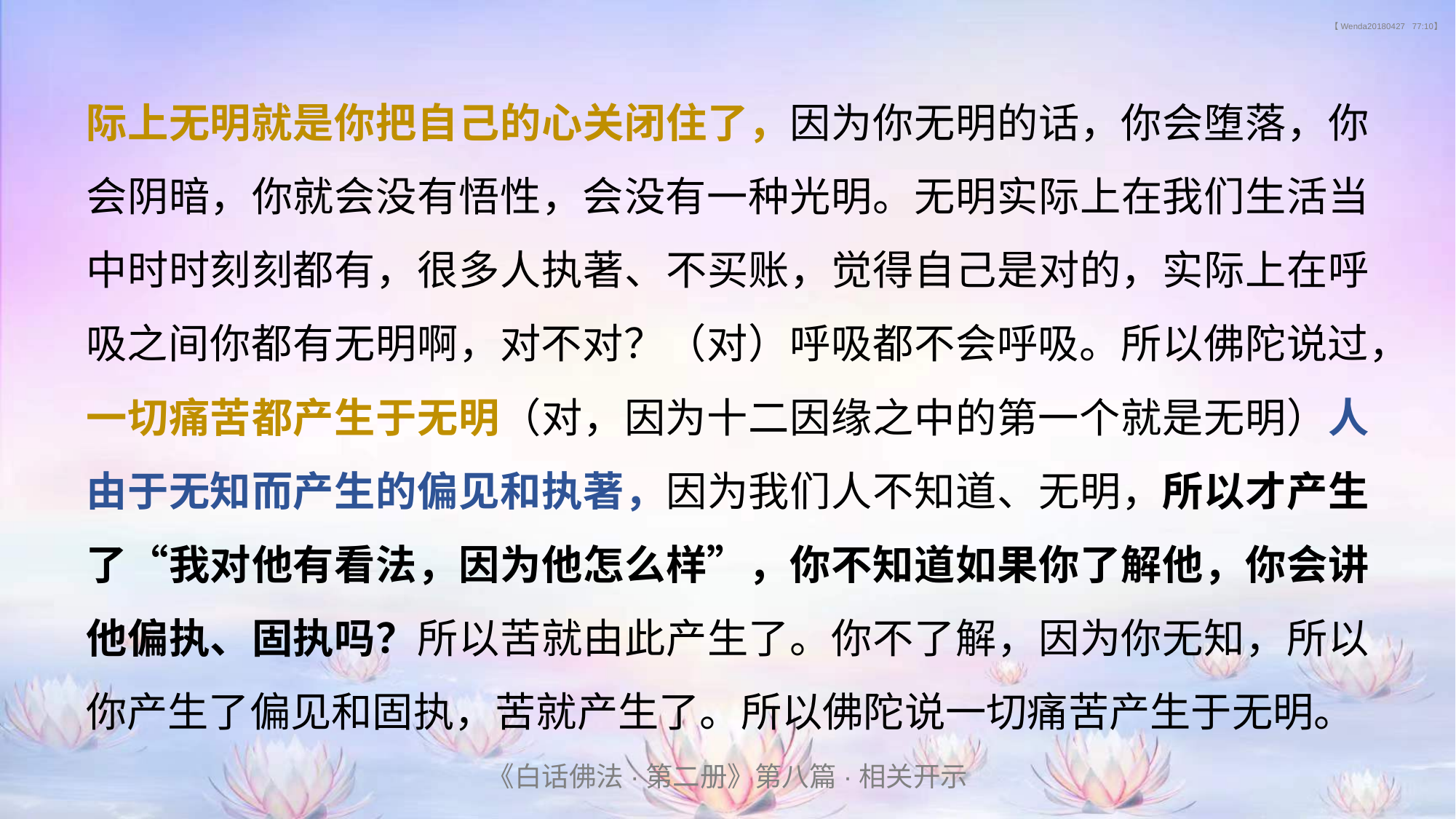

# 【 Wenda20180427   77:10】
际上无明就是你把自己的心关闭住了，因为你无明的话，你会堕落，你会阴暗，你就会没有悟性，会没有一种光明。无明实际上在我们生活当中时时刻刻都有，很多人执著、不买账，觉得自己是对的，实际上在呼吸之间你都有无明啊，对不对？（对）呼吸都不会呼吸。所以佛陀说过，一切痛苦都产生于无明（对，因为十二因缘之中的第一个就是无明）人由于无知而产生的偏见和执著，因为我们人不知道、无明，所以才产生了“我对他有看法，因为他怎么样”，你不知道如果你了解他，你会讲他偏执、固执吗？所以苦就由此产生了。你不了解，因为你无知，所以你产生了偏见和固执，苦就产生了。所以佛陀说一切痛苦产生于无明。
《白话佛法·第二册》第八篇·相关开示